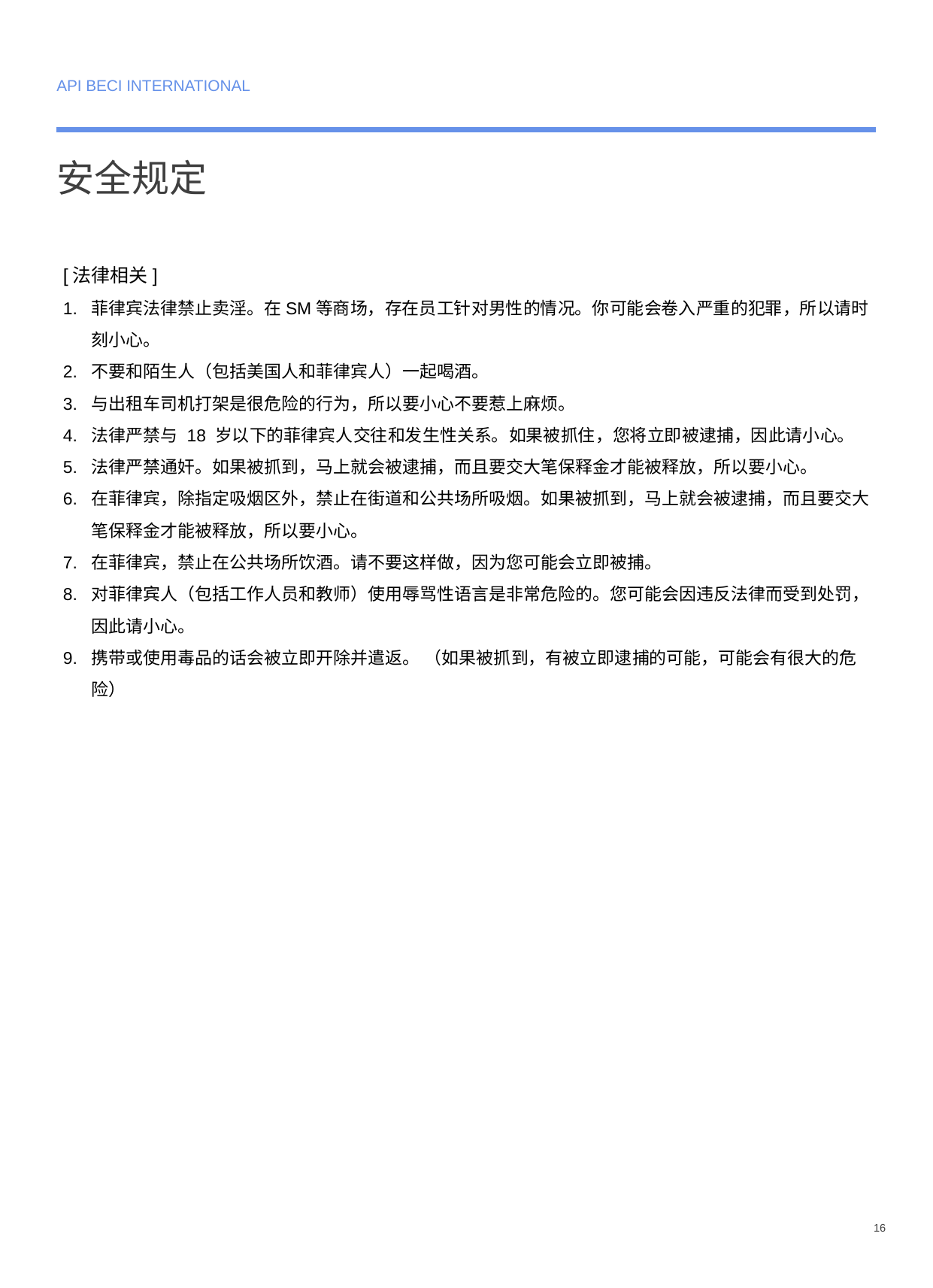

API BECI INTERNATIONAL

安全规定

[法律相关]
菲律宾法律禁止卖淫。在SM等商场，存在员工针对男性的情况。你可能会卷入严重的犯罪，所以请时刻小心。
不要和陌生人（包括美国人和菲律宾人）一起喝酒。
与出租车司机打架是很危险的行为，所以要小心不要惹上麻烦。
法律严禁与 18 岁以下的菲律宾人交往和发生性关系。如果被抓住，您将立即被逮捕，因此请小心。
法律严禁通奸。如果被抓到，马上就会被逮捕，而且要交大笔保释金才能被释放，所以要小心。
在菲律宾，除指定吸烟区外，禁止在街道和公共场所吸烟。如果被抓到，马上就会被逮捕，而且要交大笔保释金才能被释放，所以要小心。
在菲律宾，禁止在公共场所饮酒。请不要这样做，因为您可能会立即被捕。
对菲律宾人（包括工作人员和教师）使用辱骂性语言是非常危险的。您可能会因违反法律而受到处罚，因此请小心。
携带或使用毒品的话会被立即开除并遣返。 （如果被抓到，有被立即逮捕的可能，可能会有很大的危险）
16